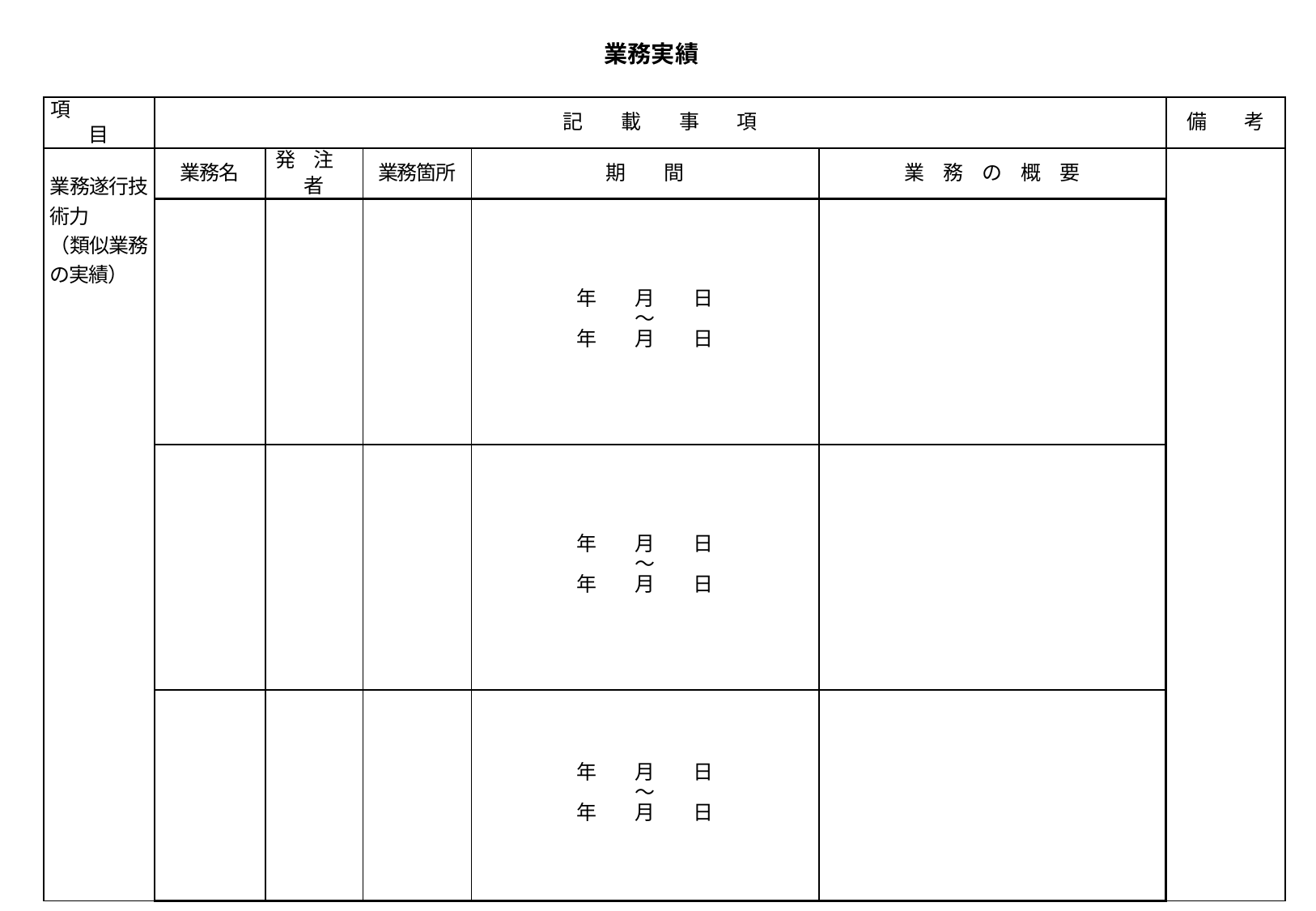

業務実績
| 項　　　　目 | 記　　載　　事　　項 |  |  |  |  | 備　　考 |
| --- | --- | --- | --- | --- | --- | --- |
| 業務遂行技術力 （類似業務の実績） | 業務名 | 発　注　者 | 業務箇所 | 期　　間 | 業　務　の　概　要 |  |
|  |  |  |  | 年　　月　　日 ～ 年　　月　　日 |  |  |
|  |  |  |  | 年　　月　　日 ～ 年　　月　　日 |  |  |
|  |  |  |  | 年　　月　　日 ～ 年　　月　　日 |  |  |